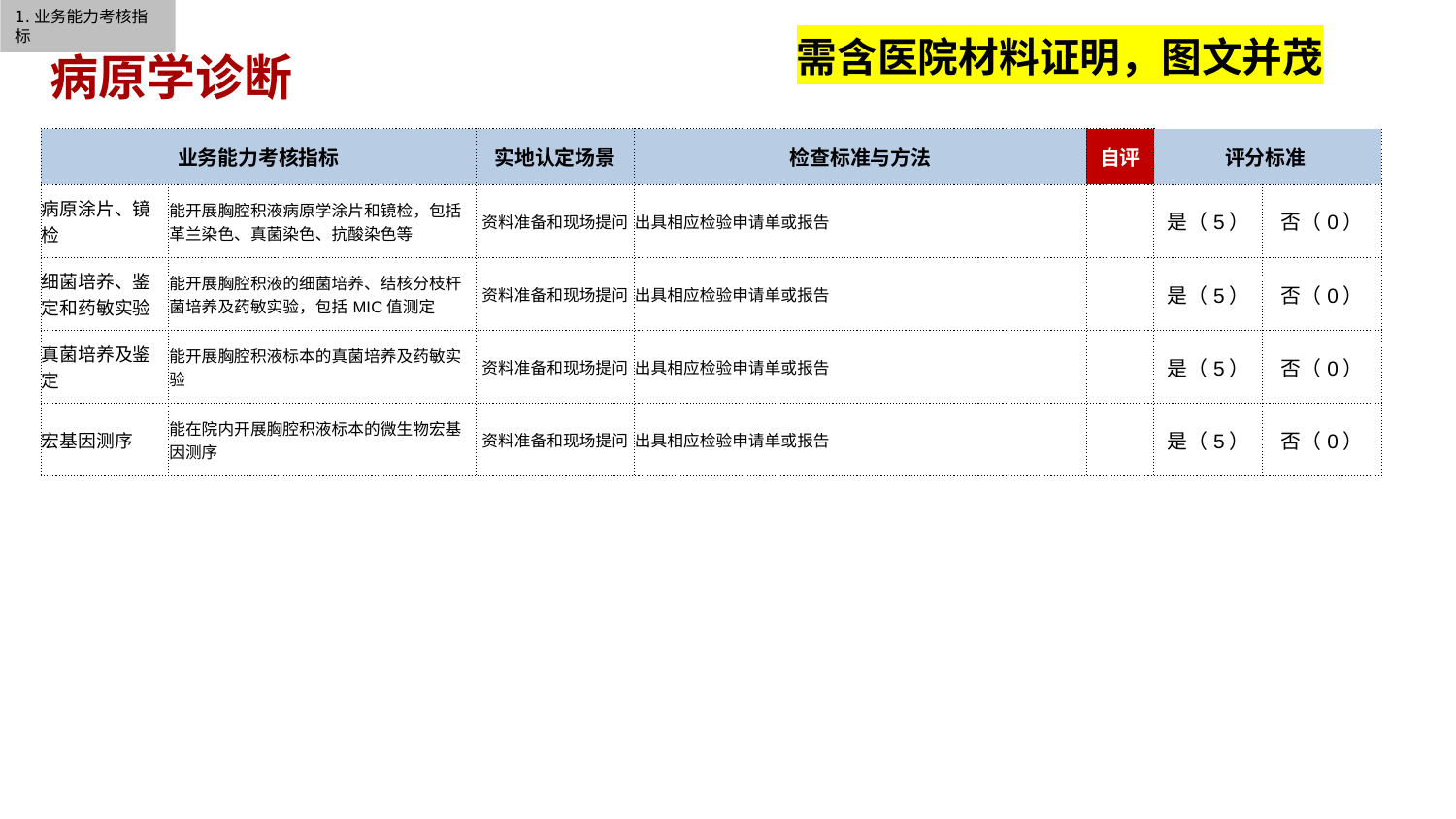

1.业务能力考核指标
需含医院材料证明，图文并茂
病原学诊断

| 业务能力考核指标 |  | 实地认定场景 | 检查标准与方法 | 自评 | 评分标准 |  |
| --- | --- | --- | --- | --- | --- | --- |
| 病原涂片、镜检 | 能开展胸腔积液病原学涂片和镜检，包括革兰染色、真菌染色、抗酸染色等 | 资料准备和现场提问 | 出具相应检验申请单或报告 |  | 是（5） | 否（0） |
| 细菌培养、鉴定和药敏实验 | 能开展胸腔积液的细菌培养、结核分枝杆菌培养及药敏实验，包括MIC值测定 | 资料准备和现场提问 | 出具相应检验申请单或报告 |  | 是（5） | 否（0） |
| 真菌培养及鉴定 | 能开展胸腔积液标本的真菌培养及药敏实验 | 资料准备和现场提问 | 出具相应检验申请单或报告 |  | 是（5） | 否（0） |
| 宏基因测序 | 能在院内开展胸腔积液标本的微生物宏基因测序 | 资料准备和现场提问 | 出具相应检验申请单或报告 |  | 是（5） | 否（0） |
13